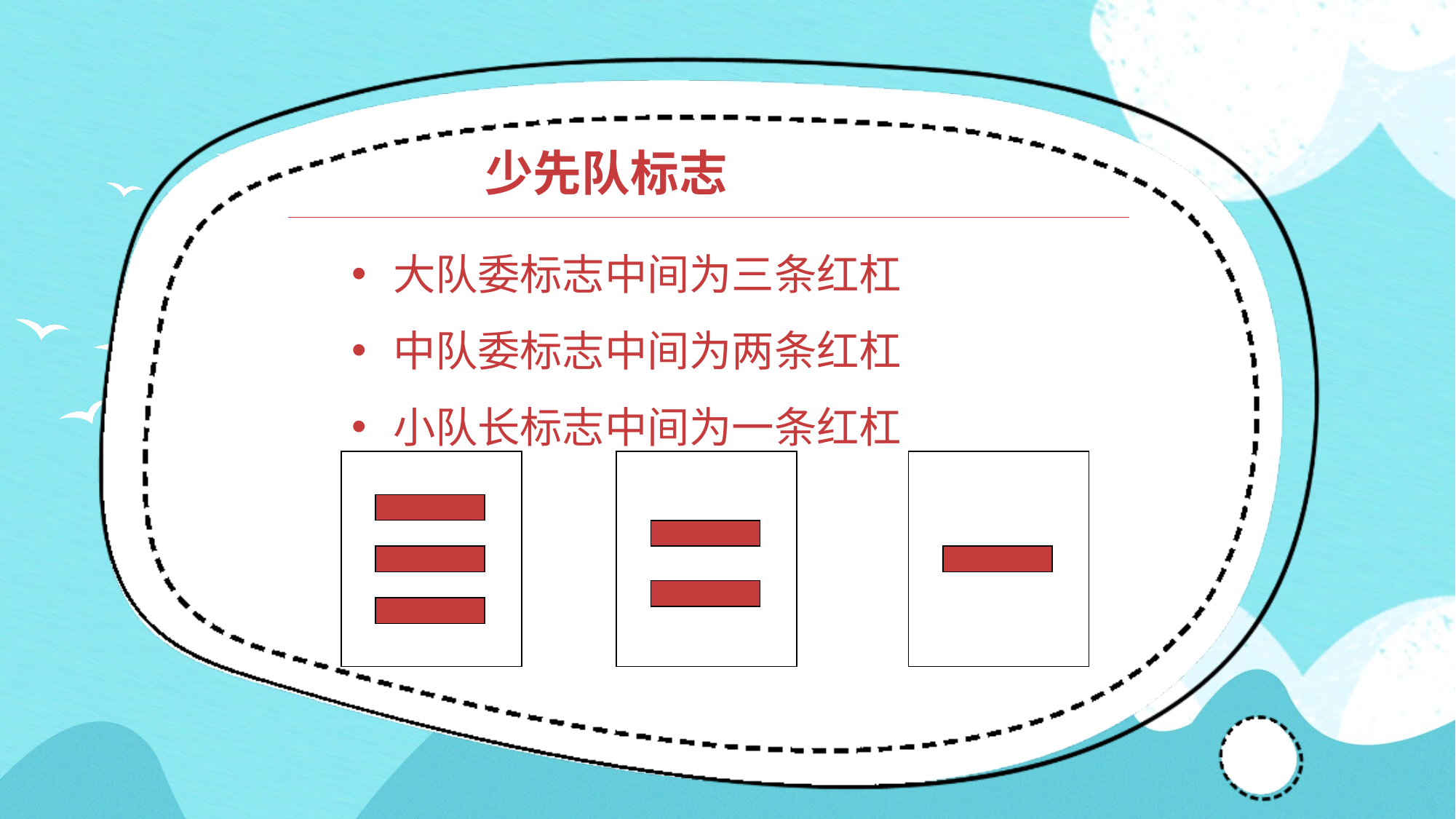

少先队标志
大队委标志中间为三条红杠
中队委标志中间为两条红杠
小队长标志中间为一条红杠